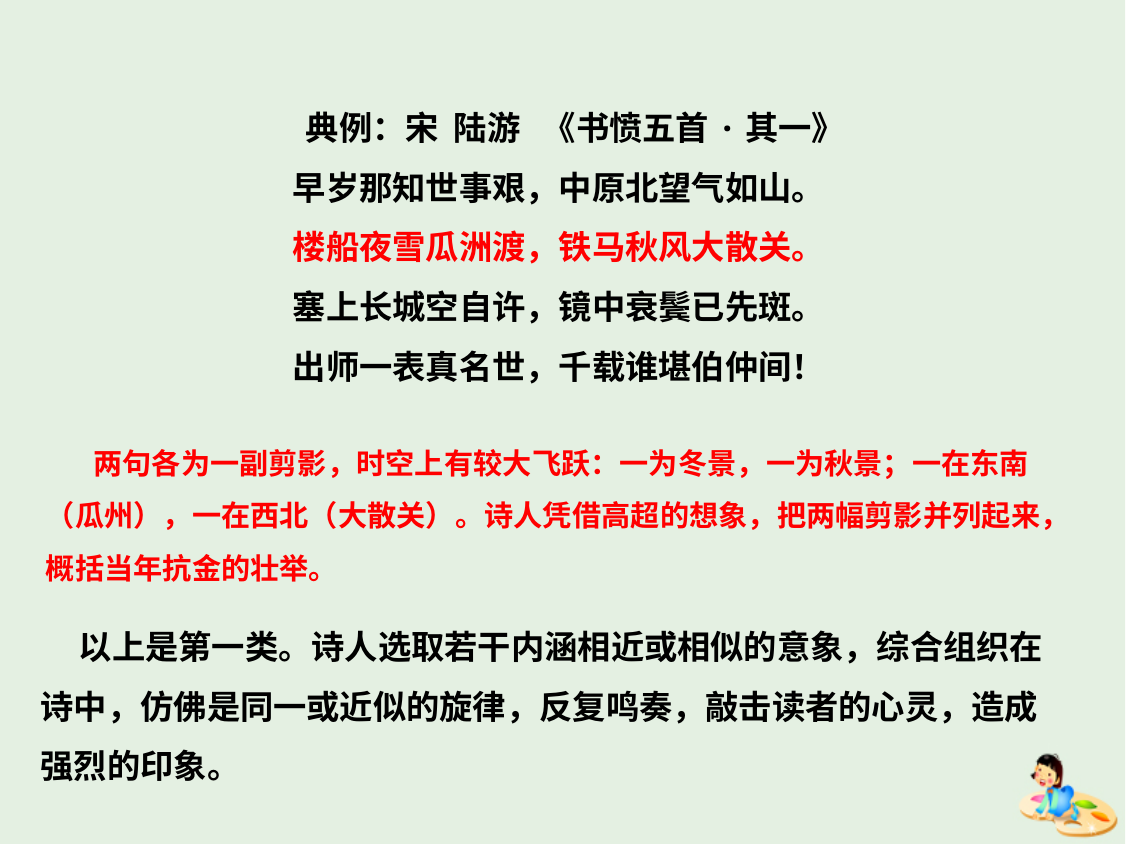

典例：宋  陆游   《书愤五首·其一》
早岁那知世事艰，中原北望气如山。
楼船夜雪瓜洲渡，铁马秋风大散关。
塞上长城空自许，镜中衰鬓已先斑。
出师一表真名世，千载谁堪伯仲间！

      两句各为一副剪影，时空上有较大飞跃：一为冬景，一为秋景；一在东南（瓜州），一在西北（大散关）。诗人凭借高超的想象，把两幅剪影并列起来，概括当年抗金的壮举。
    以上是第一类。诗人选取若干内涵相近或相似的意象，综合组织在诗中，仿佛是同一或近似的旋律，反复鸣奏，敲击读者的心灵，造成强烈的印象。